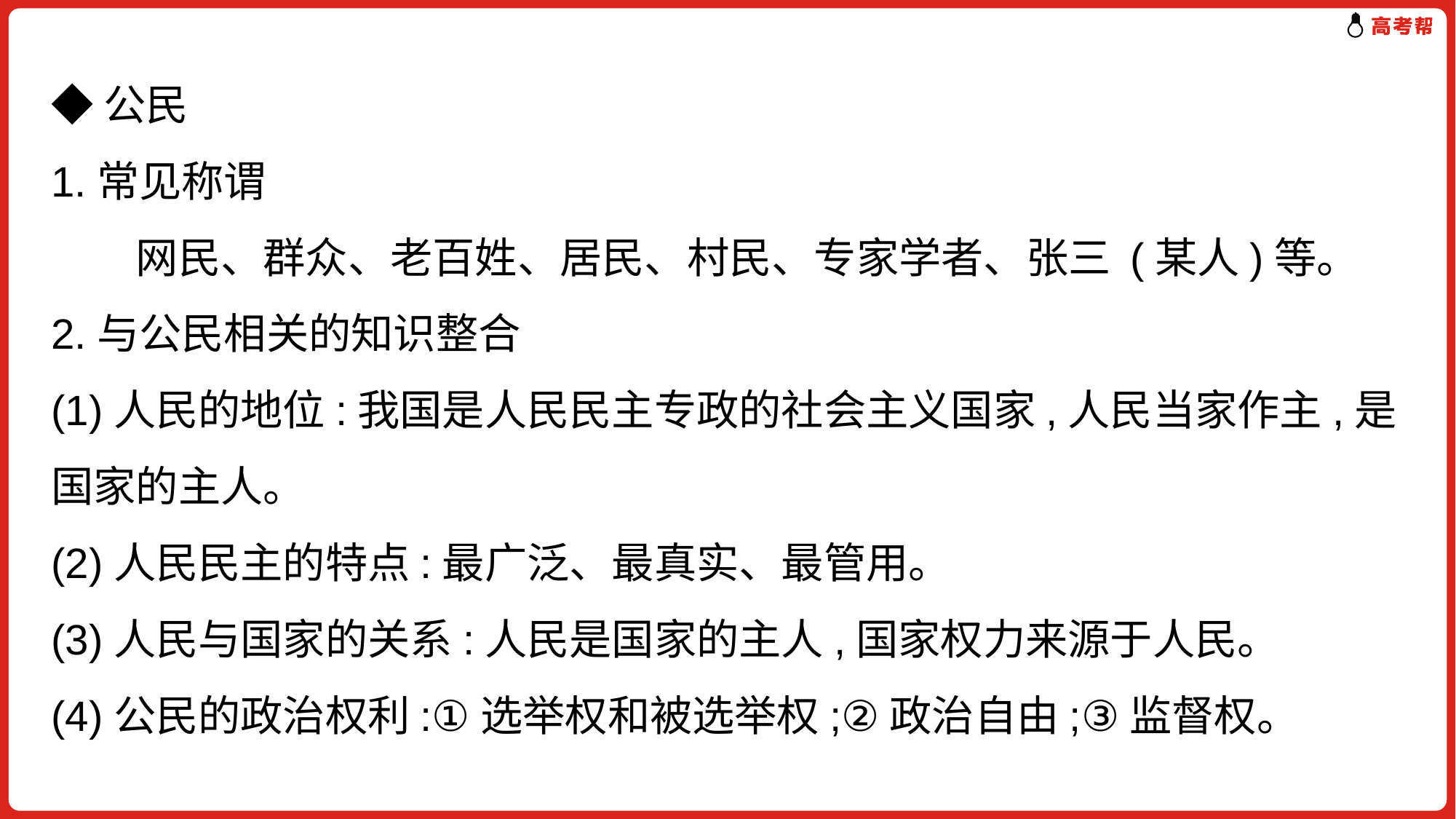

# ◆公民 1.常见称谓 　　网民、群众、老百姓、居民、村民、专家学者、张三 (某人)等。 2.与公民相关的知识整合 (1)人民的地位:我国是人民民主专政的社会主义国家,人民当家作主,是国家的主人。 (2)人民民主的特点:最广泛、最真实、最管用。 (3)人民与国家的关系:人民是国家的主人,国家权力来源于人民。 (4)公民的政治权利:①选举权和被选举权;②政治自由;③监督权。